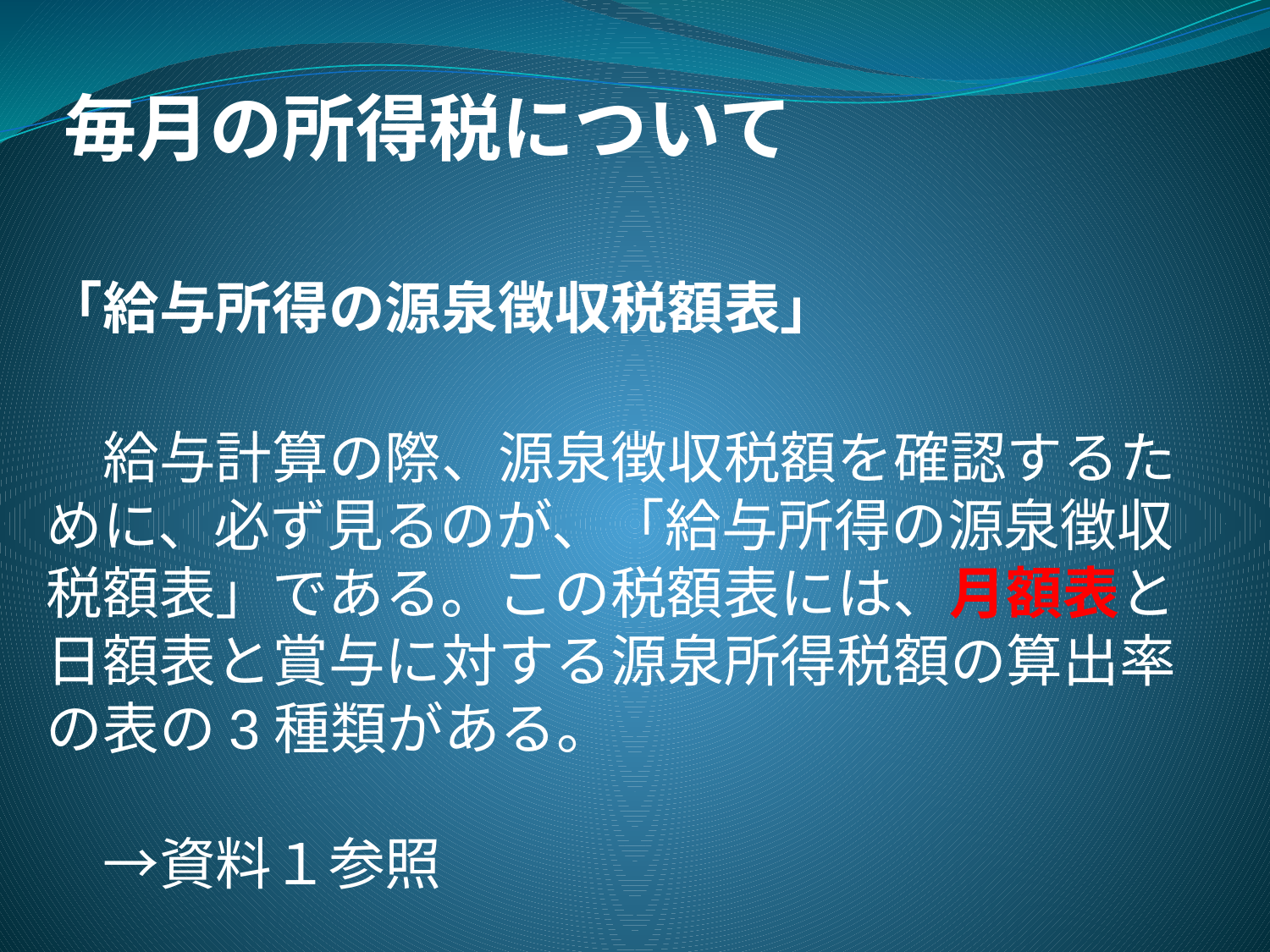

毎月の所得税について
「給与所得の源泉徴収税額表」
　給与計算の際、源泉徴収税額を確認するために、必ず見るのが、「給与所得の源泉徴収税額表」である。この税額表には、月額表と日額表と賞与に対する源泉所得税額の算出率の表の3種類がある。

　→資料１参照